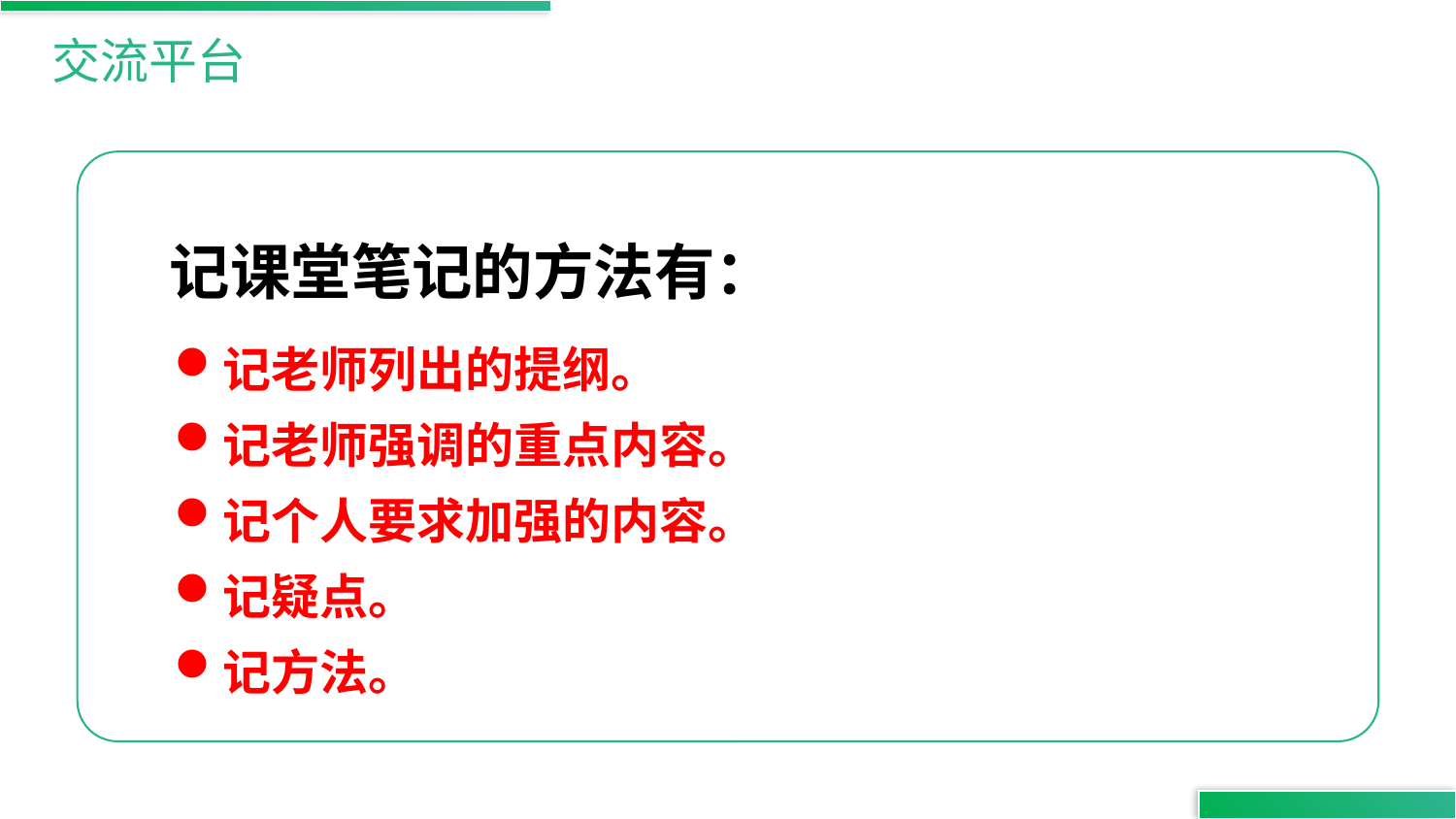

交流平台
记课堂笔记的方法有：
记老师列出的提纲。
记老师强调的重点内容。
记个人要求加强的内容。
记疑点。
记方法。